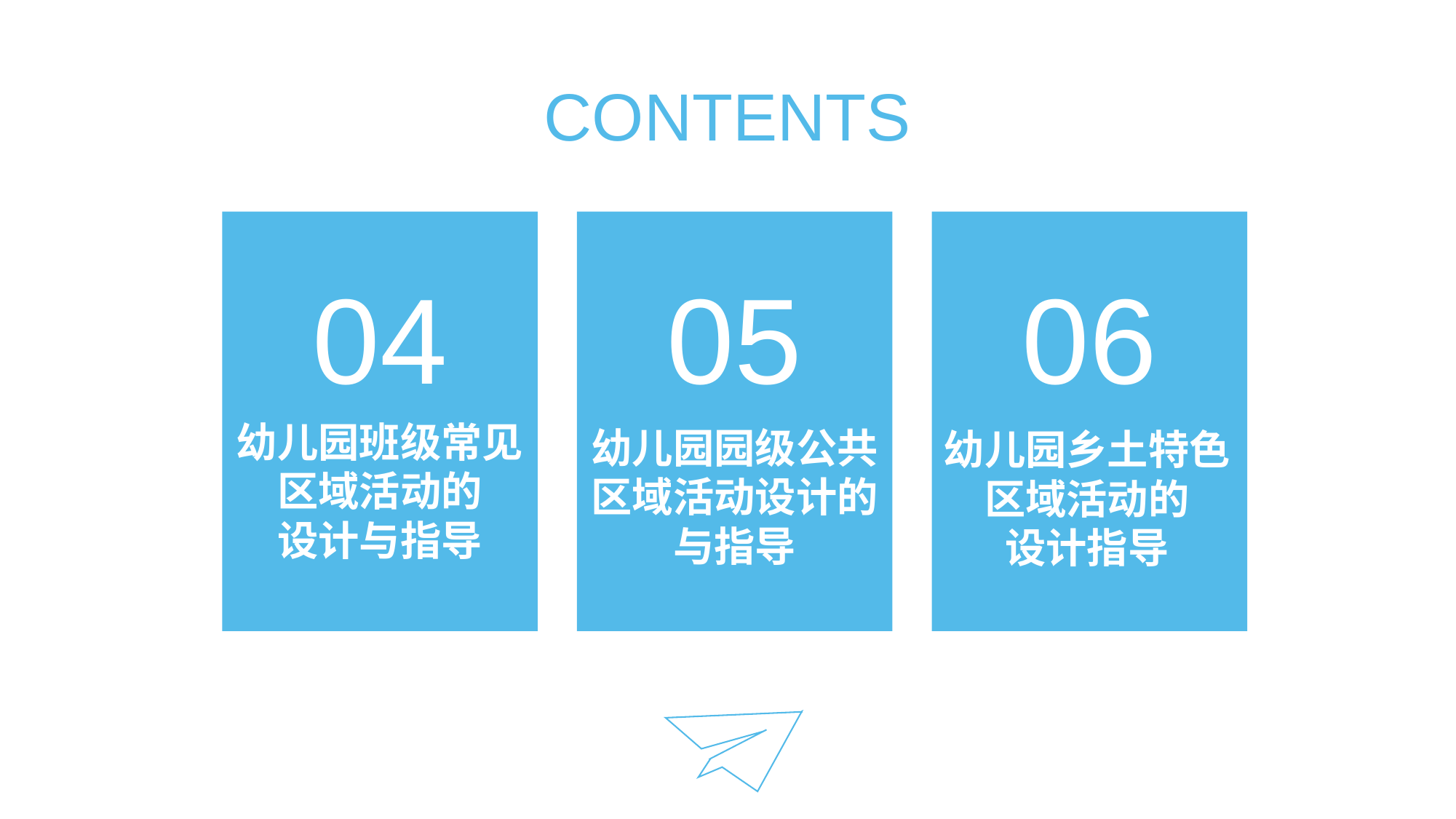

CONTENTS

04
04
05
幼儿园园级公共
区域活动设计的
与指导
06
幼儿园班级常见
区域活动的
设计与指导
幼儿园班级常见
区域活动的
设计与指导
幼儿园乡土特色
区域活动的
设计指导